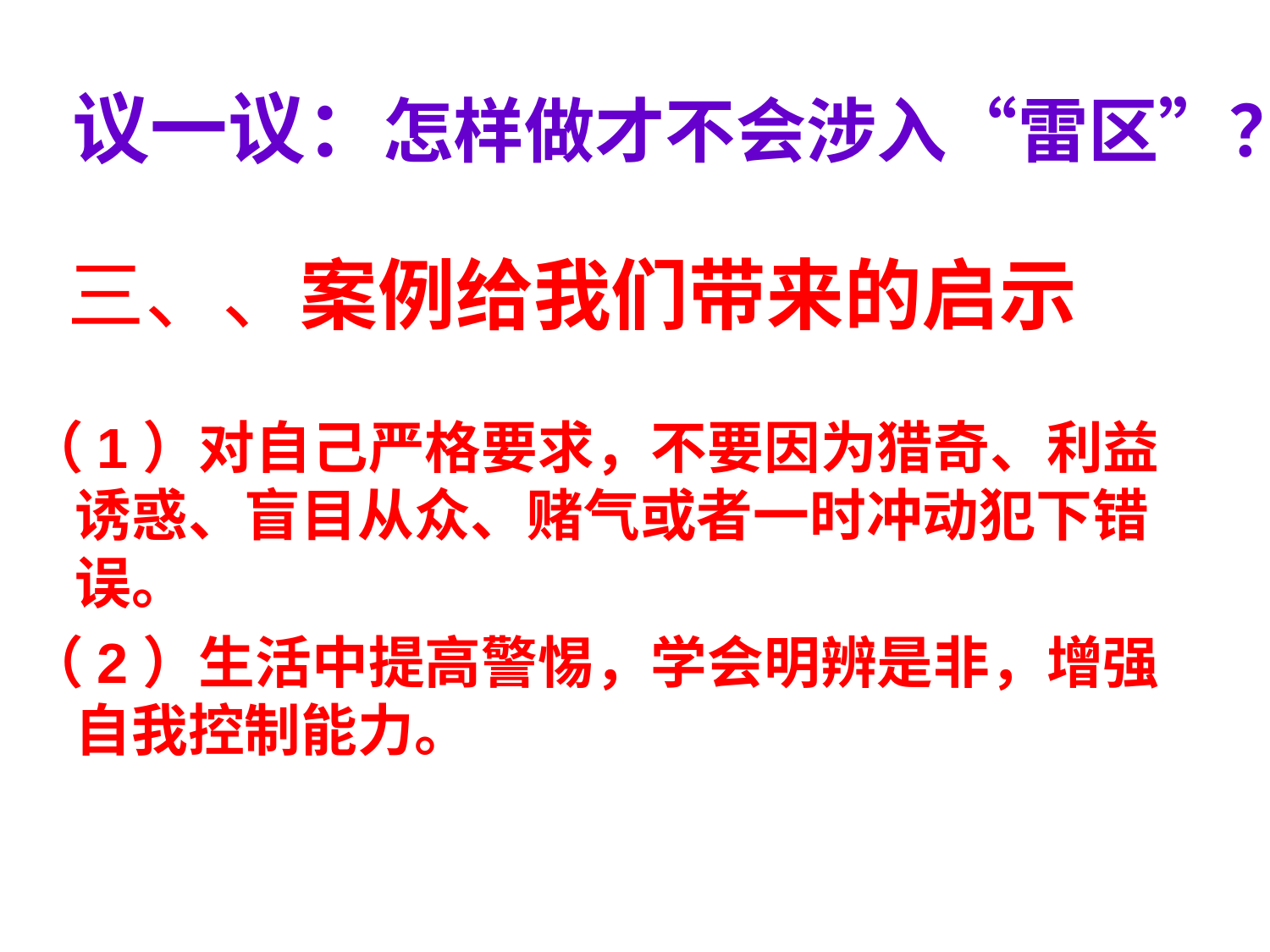

议一议：怎样做才不会涉入“雷区”？
三、、案例给我们带来的启示
（1）对自己严格要求，不要因为猎奇、利益诱惑、盲目从众、赌气或者一时冲动犯下错误。
（2）生活中提高警惕，学会明辨是非，增强自我控制能力。